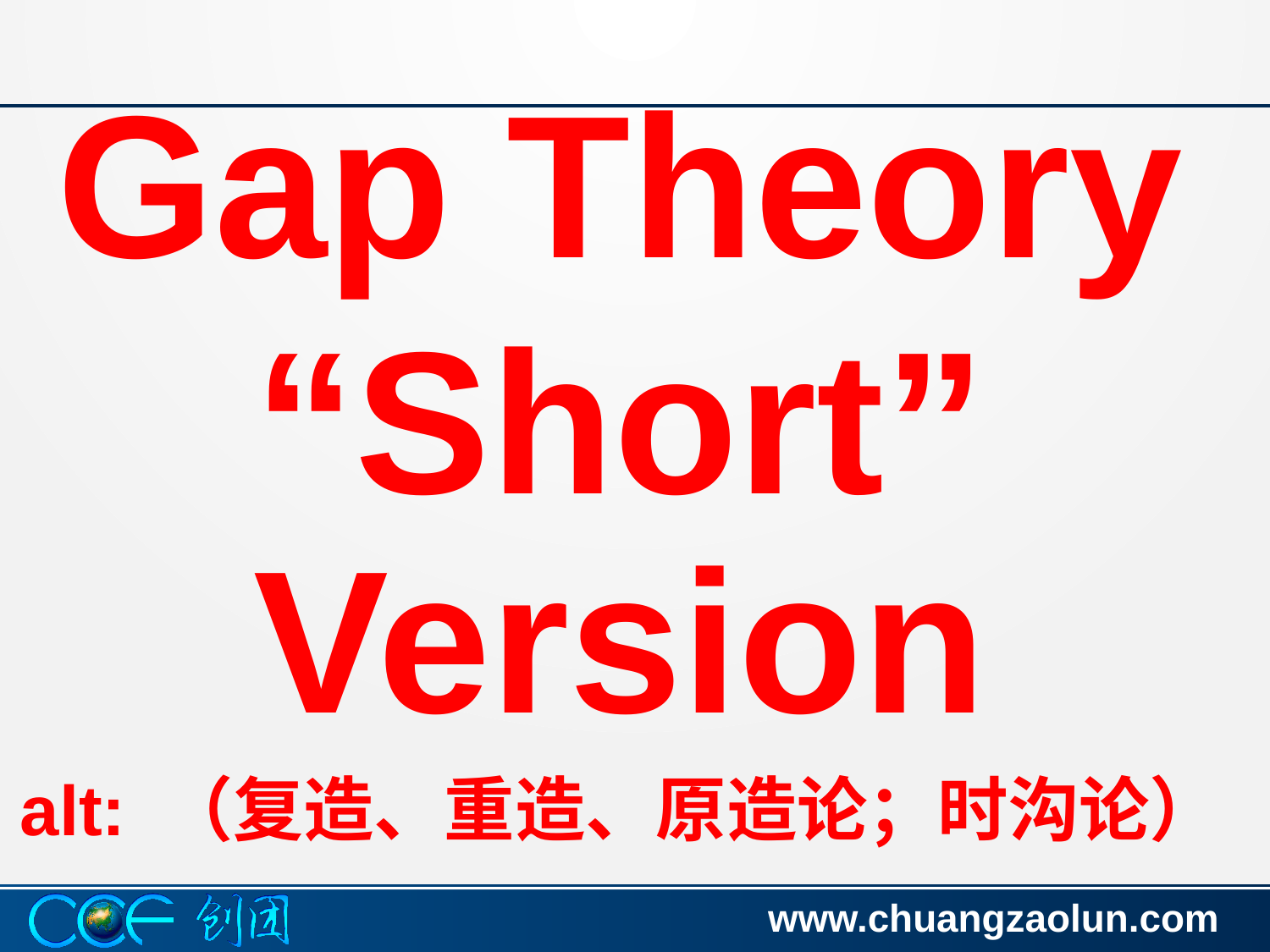

#
Gap Theory
“Short” Version
alt: （复造、重造、原造论；时沟论）